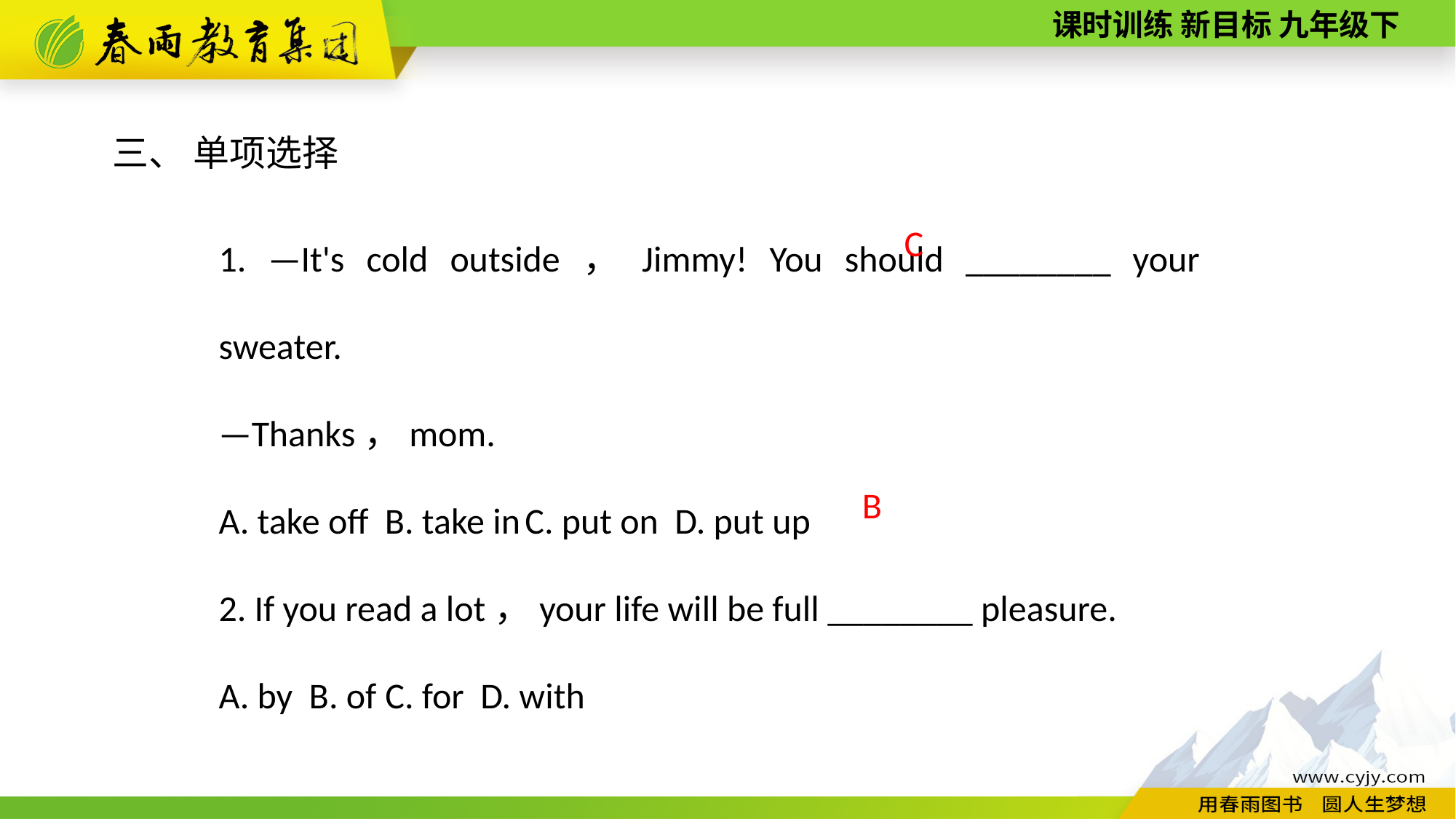

三、 单项选择
1. —It's cold outside，Jimmy! You should ________ your sweater.
—Thanks，mom.
A. take off  B. take in C. put on  D. put up
2. If you read a lot，your life will be full ________ pleasure.
A. by  B. of  C. for  D. with
C
B